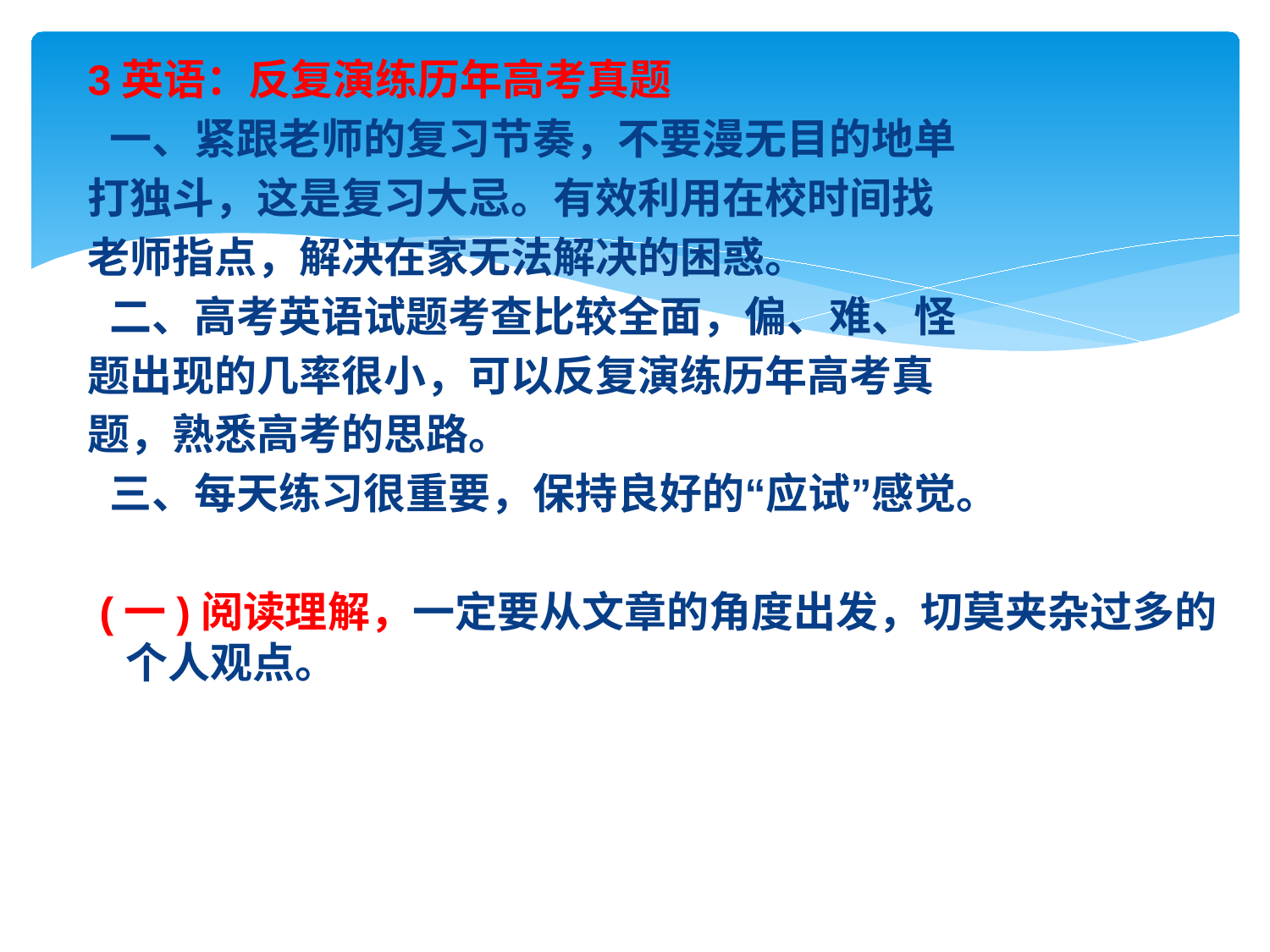

3英语：反复演练历年高考真题
 一、紧跟老师的复习节奏，不要漫无目的地单
打独斗，这是复习大忌。有效利用在校时间找
老师指点，解决在家无法解决的困惑。
 二、高考英语试题考查比较全面，偏、难、怪
题出现的几率很小，可以反复演练历年高考真
题，熟悉高考的思路。
 三、每天练习很重要，保持良好的“应试”感觉。

 (一)阅读理解，一定要从文章的角度出发，切莫夹杂过多的个人观点。